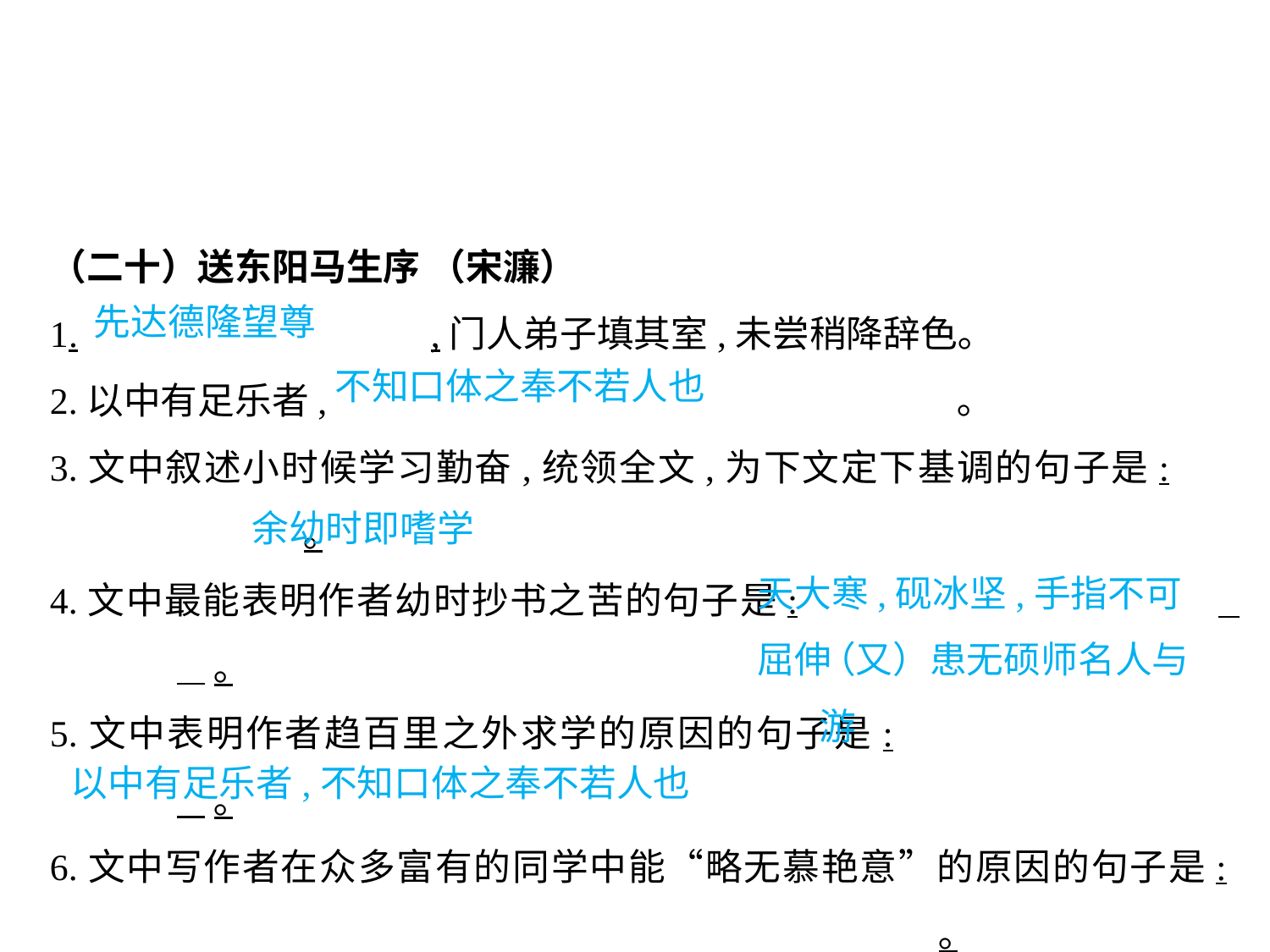

（二十）送东阳马生序 （宋濂）
1.			,门人弟子填其室,未尝稍降辞色｡
2.以中有足乐者,					 ｡
3.文中叙述小时候学习勤奋,统领全文,为下文定下基调的句子是:			｡
4.文中最能表明作者幼时抄书之苦的句子是:				   	   ｡
5.文中表明作者趋百里之外求学的原因的句子是:				   ｡
6.文中写作者在众多富有的同学中能“略无慕艳意”的原因的句子是:								｡
先达德隆望尊
不知口体之奉不若人也
										        余幼时即嗜学
天大寒,砚冰坚,手指不可屈伸
（又）患无硕师名人与游
以中有足乐者,不知口体之奉不若人也